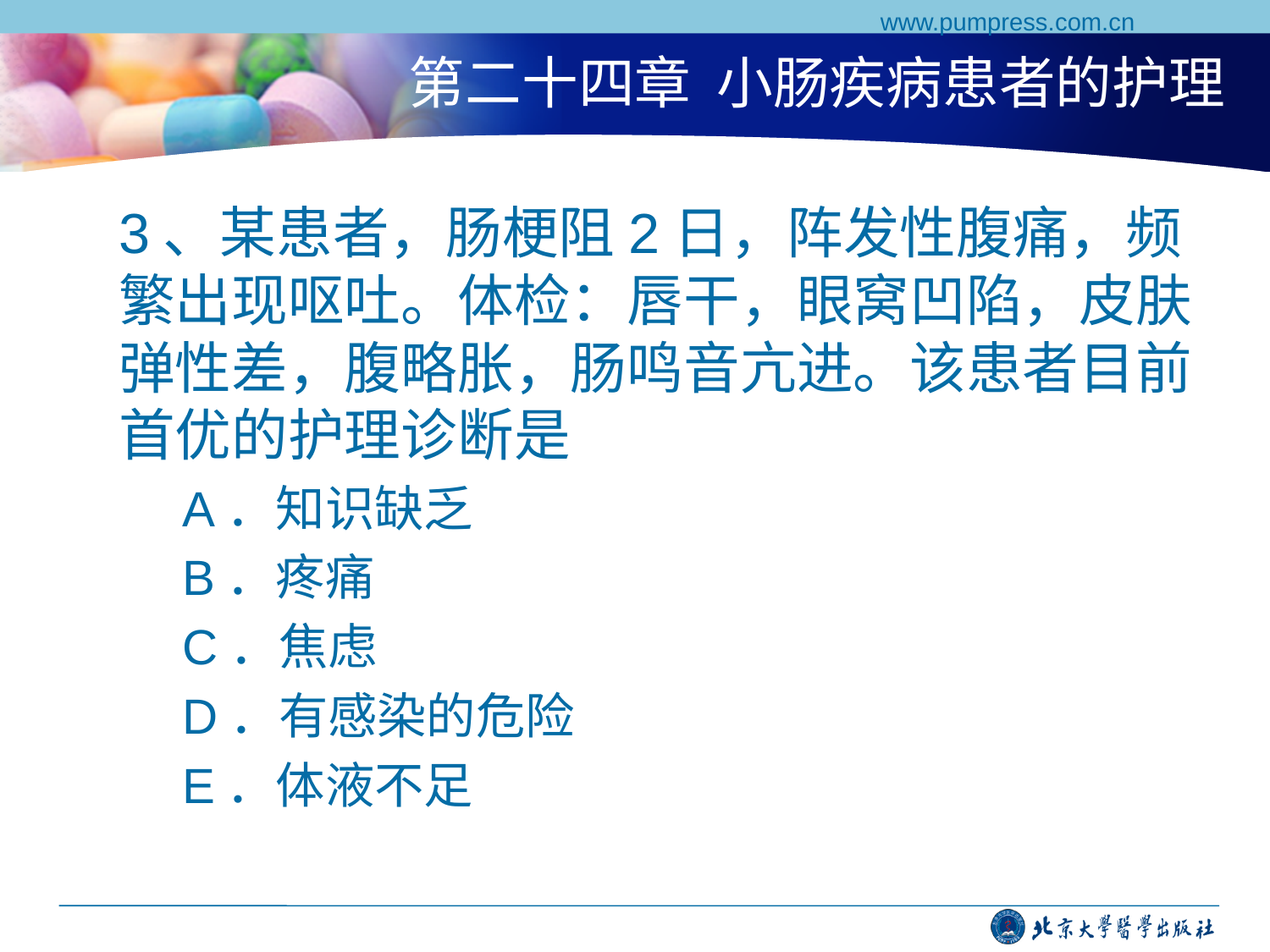

www.pumpress.com.cn
# 第二十四章  小肠疾病患者的护理
3、某患者，肠梗阻2日，阵发性腹痛，频繁出现呕吐。体检：唇干，眼窝凹陷，皮肤弹性差，腹略胀，肠鸣音亢进。该患者目前首优的护理诊断是
A．知识缺乏
B．疼痛
C．焦虑
D．有感染的危险
E．体液不足